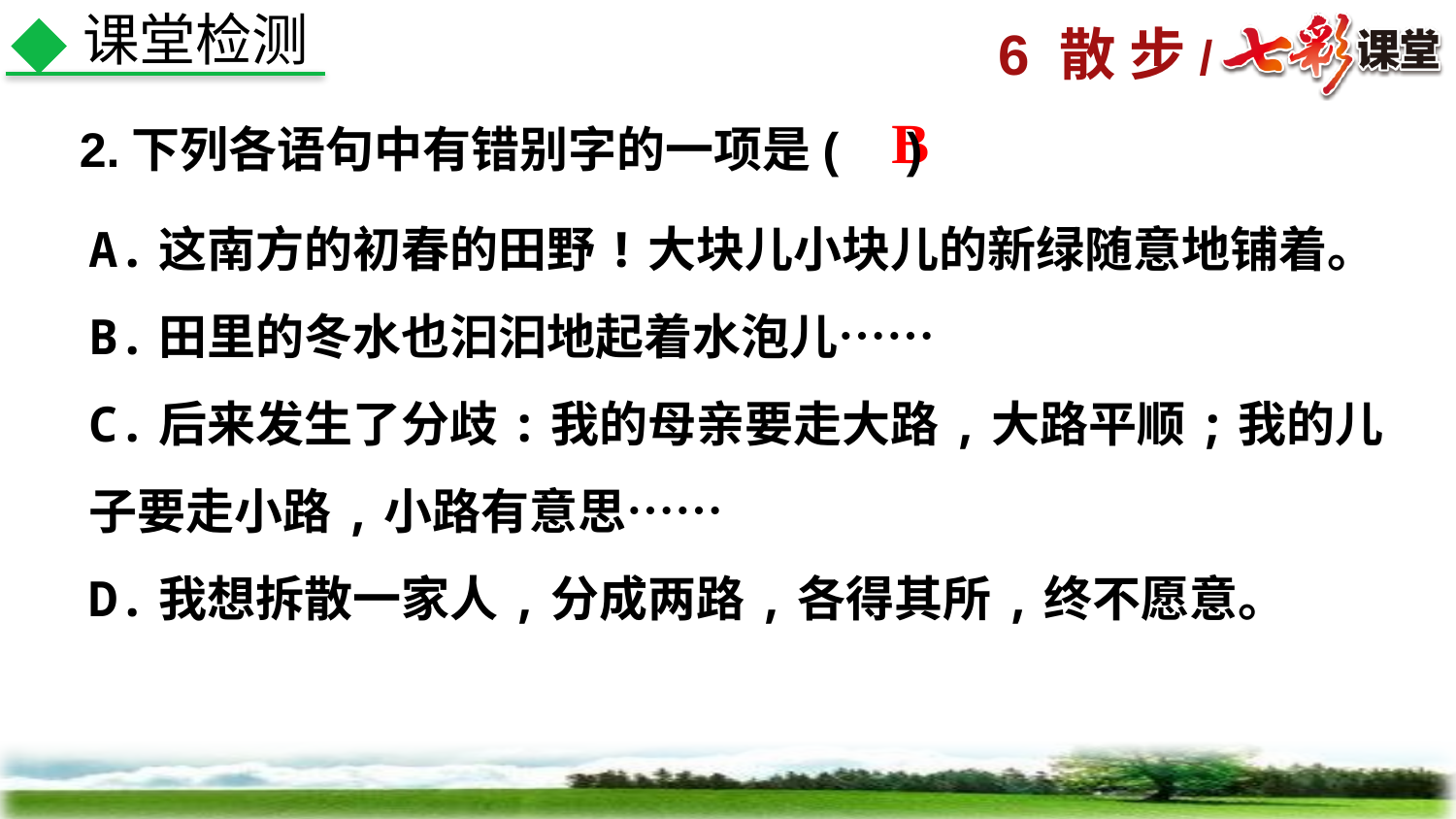

课堂检测

B
 2.下列各语句中有错别字的一项是(     )
A.这南方的初春的田野!大块儿小块儿的新绿随意地铺着。
B.田里的冬水也汩汩地起着水泡儿……
C.后来发生了分歧:我的母亲要走大路,大路平顺;我的儿子要走小路,小路有意思……
D.我想拆散一家人,分成两路,各得其所,终不愿意。